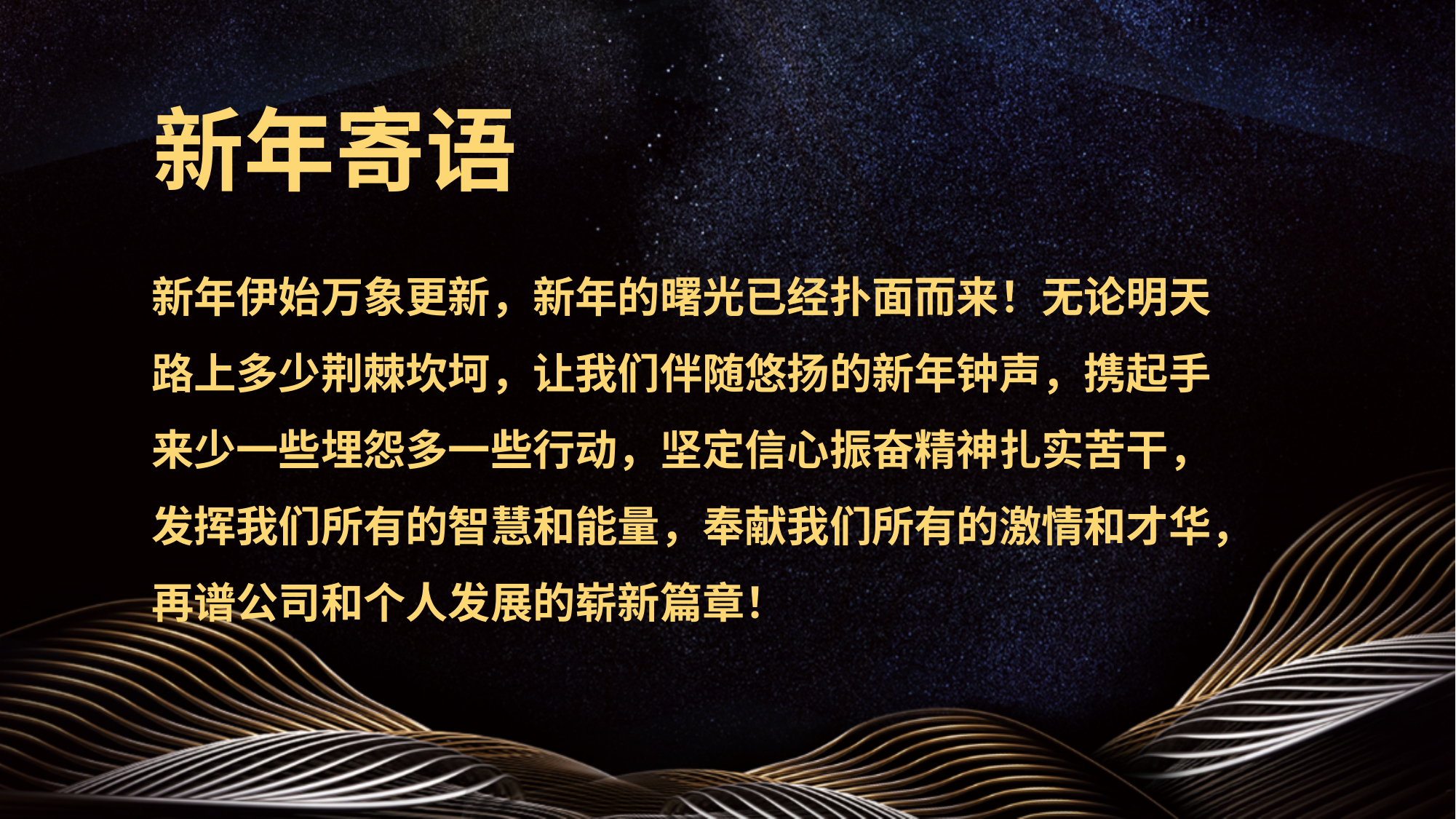

新年寄语
新年伊始万象更新，新年的曙光已经扑面而来！无论明天路上多少荆棘坎坷，让我们伴随悠扬的新年钟声，携起手来少一些埋怨多一些行动，坚定信心振奋精神扎实苦干，发挥我们所有的智慧和能量，奉献我们所有的激情和才华，再谱公司和个人发展的崭新篇章！